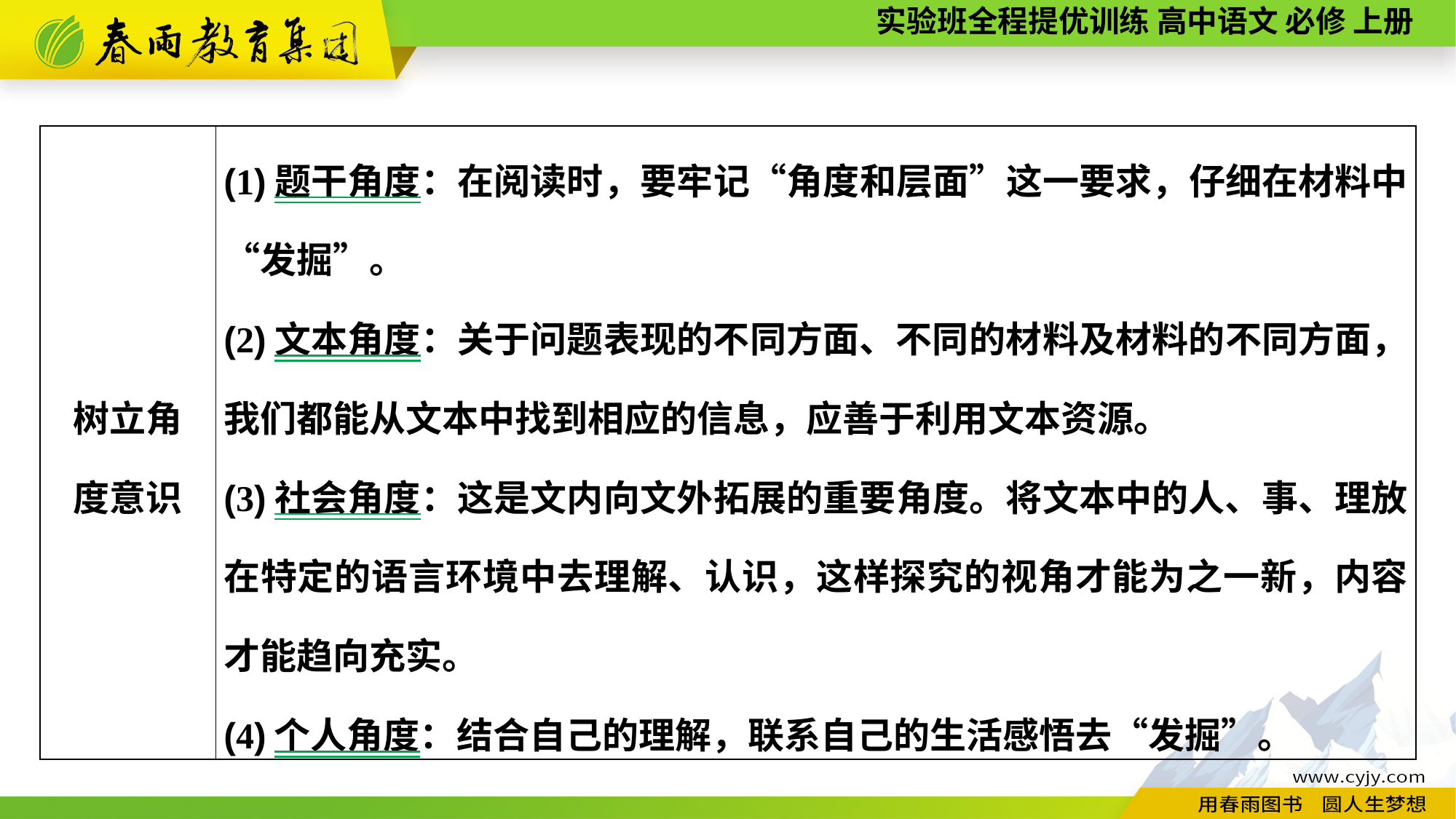

| 树立角 度意识 | (1)题干角度：在阅读时，要牢记“角度和层面”这一要求，仔细在材料中“发掘”。 (2)文本角度：关于问题表现的不同方面、不同的材料及材料的不同方面，我们都能从文本中找到相应的信息，应善于利用文本资源。 (3)社会角度：这是文内向文外拓展的重要角度。将文本中的人、事、理放在特定的语言环境中去理解、认识，这样探究的视角才能为之一新，内容才能趋向充实。 (4)个人角度：结合自己的理解，联系自己的生活感悟去“发掘”。 |
| --- | --- |